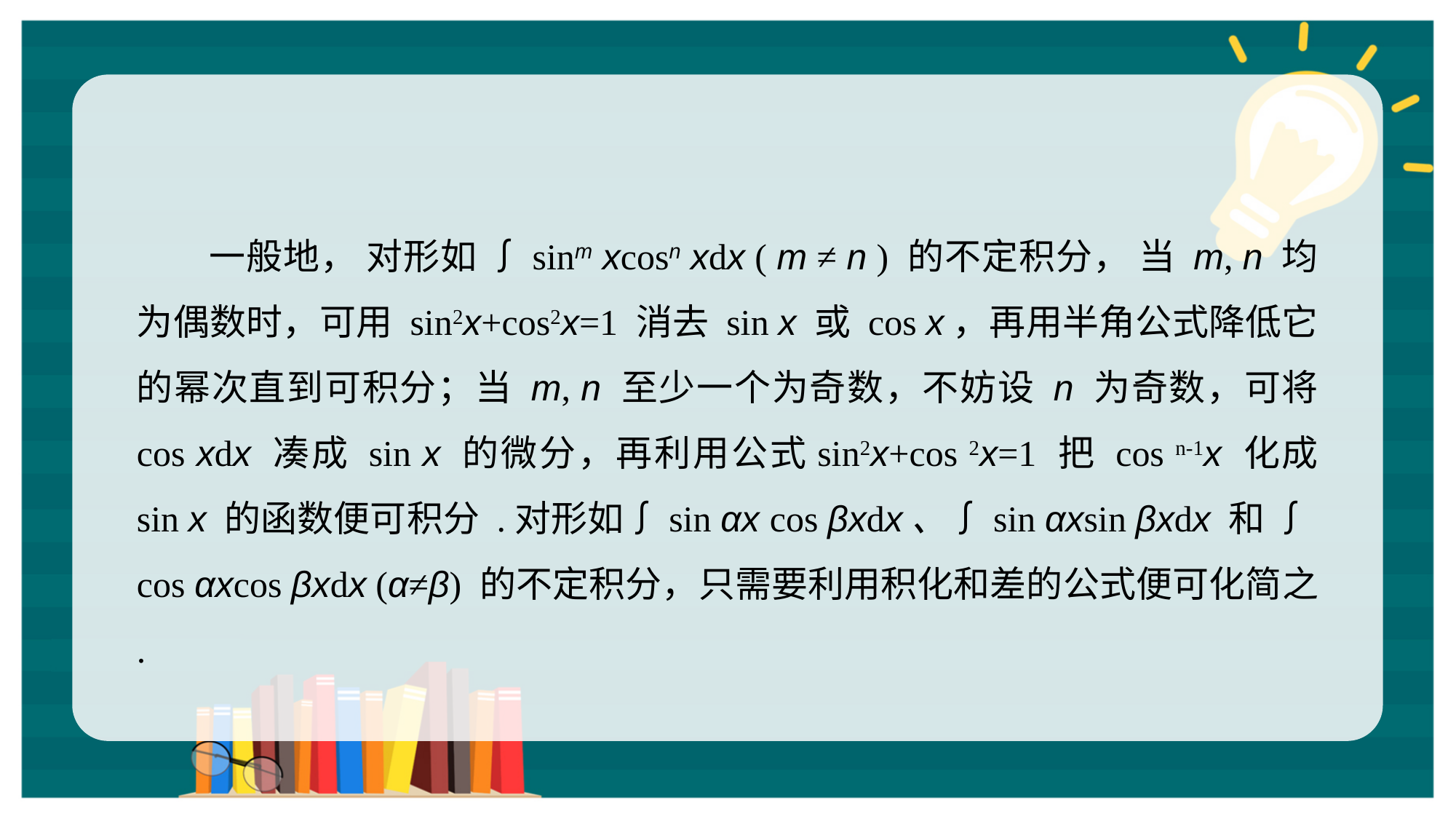

一般地， 对形如 ∫sinm xcosn xdx ( m ≠ n ) 的不定积分， 当 m, n 均为偶数时，可用 sin2x+cos2x=1 消去 sin x 或 cos x，再用半角公式降低它的幂次直到可积分；当 m, n 至少一个为奇数，不妨设 n 为奇数，可将 cos xdx 凑成 sin x 的微分，再利用公式sin2x+cos 2x=1 把 cos n-1x 化成 sin x 的函数便可积分 .对形如∫sin αx cos βxdx、∫sin αxsin βxdx 和 ∫cos αxcos βxdx (α≠β) 的不定积分，只需要利用积化和差的公式便可化简之 .